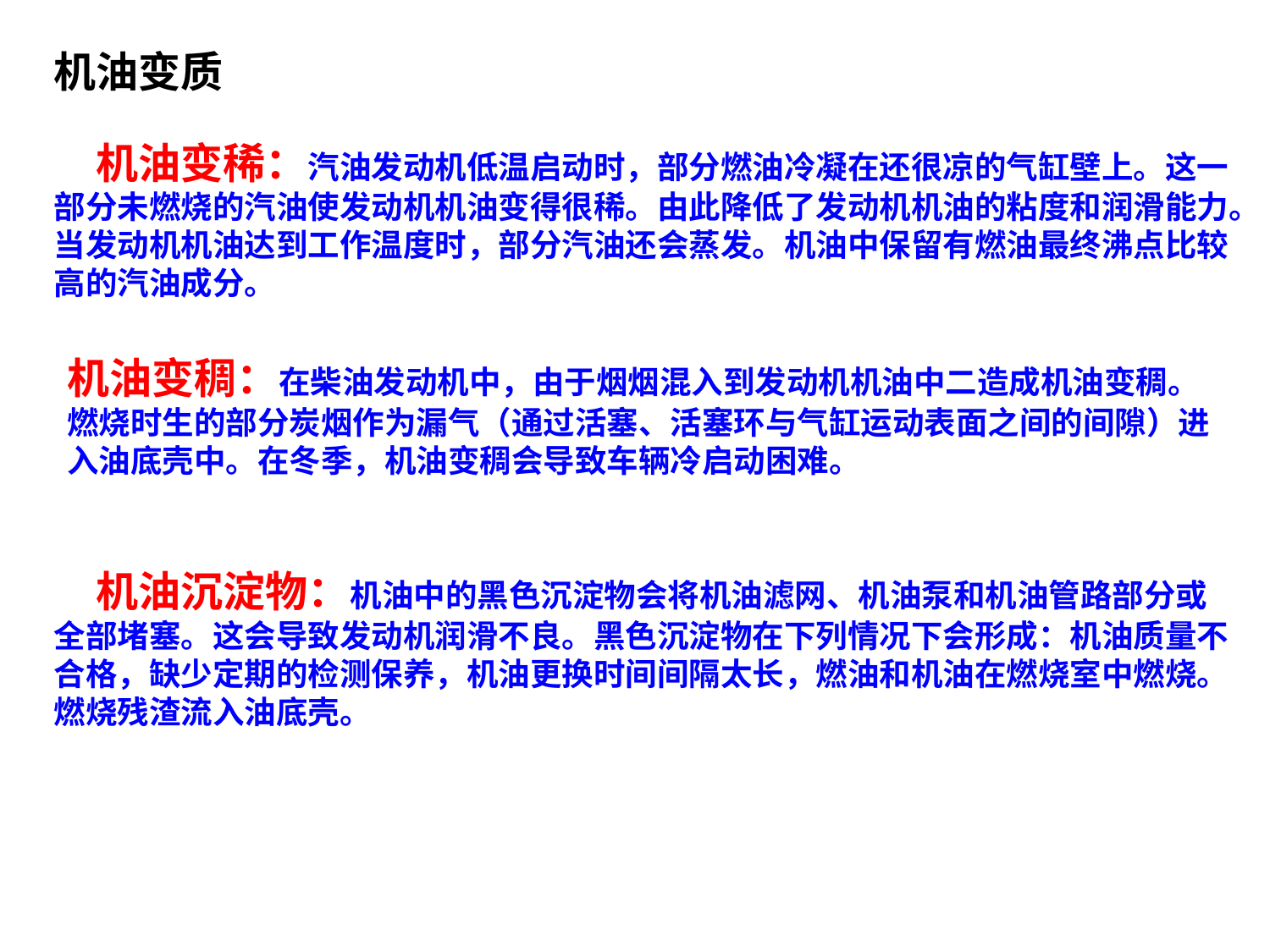

机油变质
机油变稀：汽油发动机低温启动时，部分燃油冷凝在还很凉的气缸壁上。这一部分未燃烧的汽油使发动机机油变得很稀。由此降低了发动机机油的粘度和润滑能力。当发动机机油达到工作温度时，部分汽油还会蒸发。机油中保留有燃油最终沸点比较高的汽油成分。
机油变稠：在柴油发动机中，由于烟烟混入到发动机机油中二造成机油变稠。燃烧时生的部分炭烟作为漏气（通过活塞、活塞环与气缸运动表面之间的间隙）进入油底壳中。在冬季，机油变稠会导致车辆冷启动困难。
机油沉淀物：机油中的黑色沉淀物会将机油滤网、机油泵和机油管路部分或全部堵塞。这会导致发动机润滑不良。黑色沉淀物在下列情况下会形成：机油质量不合格，缺少定期的检测保养，机油更换时间间隔太长，燃油和机油在燃烧室中燃烧。燃烧残渣流入油底壳。